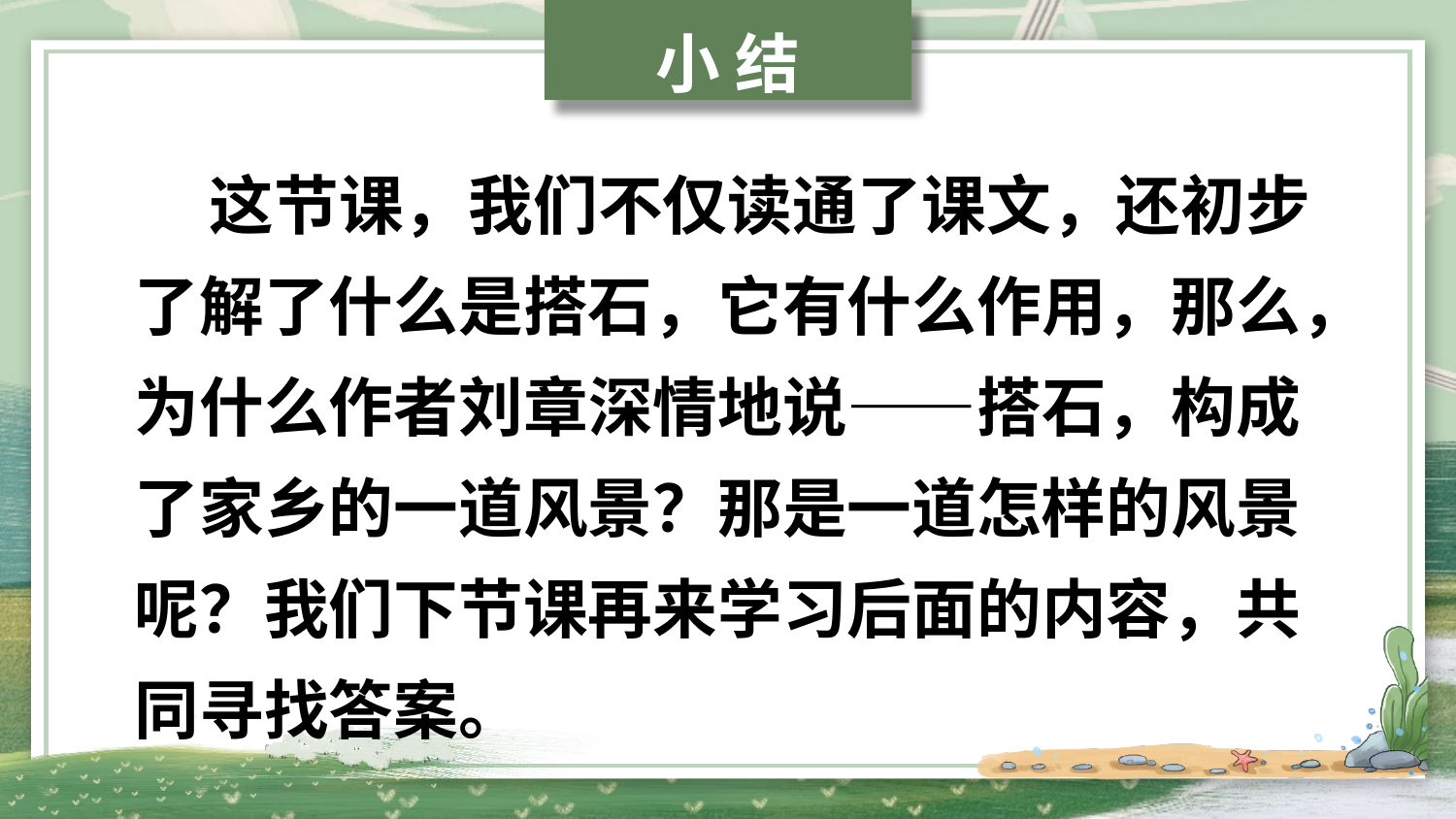

小 结
    这节课，我们不仅读通了课文，还初步了解了什么是搭石，它有什么作用，那么，为什么作者刘章深情地说——搭石，构成了家乡的一道风景？那是一道怎样的风景呢？我们下节课再来学习后面的内容，共同寻找答案。